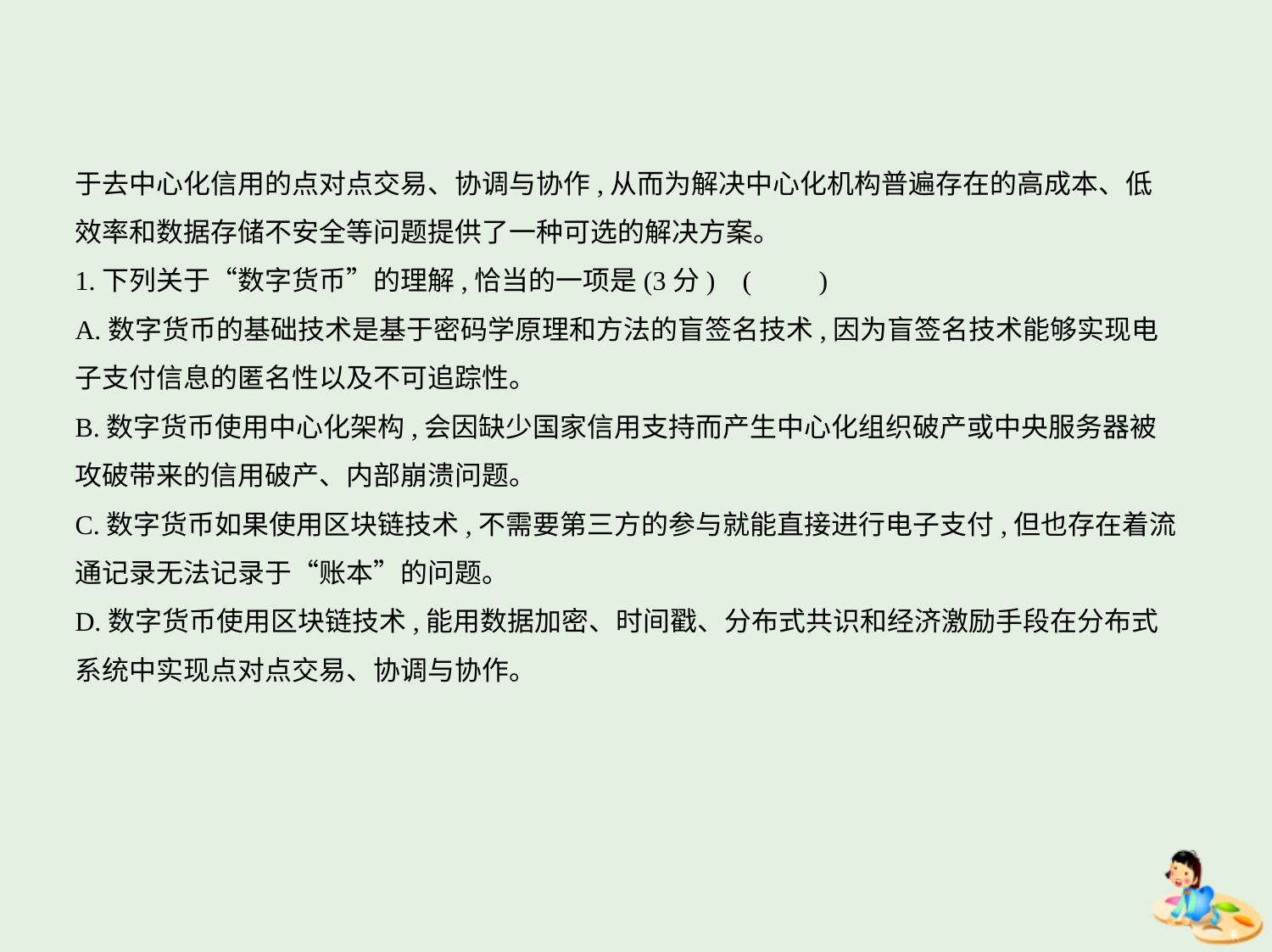

于去中心化信用的点对点交易、协调与协作,从而为解决中心化机构普遍存在的高成本、低
效率和数据存储不安全等问题提供了一种可选的解决方案。
1.下列关于“数字货币”的理解,恰当的一项是(3分) (　　)
A.数字货币的基础技术是基于密码学原理和方法的盲签名技术,因为盲签名技术能够实现电
子支付信息的匿名性以及不可追踪性。
B.数字货币使用中心化架构,会因缺少国家信用支持而产生中心化组织破产或中央服务器被
攻破带来的信用破产、内部崩溃问题。
C.数字货币如果使用区块链技术,不需要第三方的参与就能直接进行电子支付,但也存在着流
通记录无法记录于“账本”的问题。
D.数字货币使用区块链技术,能用数据加密、时间戳、分布式共识和经济激励手段在分布式
系统中实现点对点交易、协调与协作。